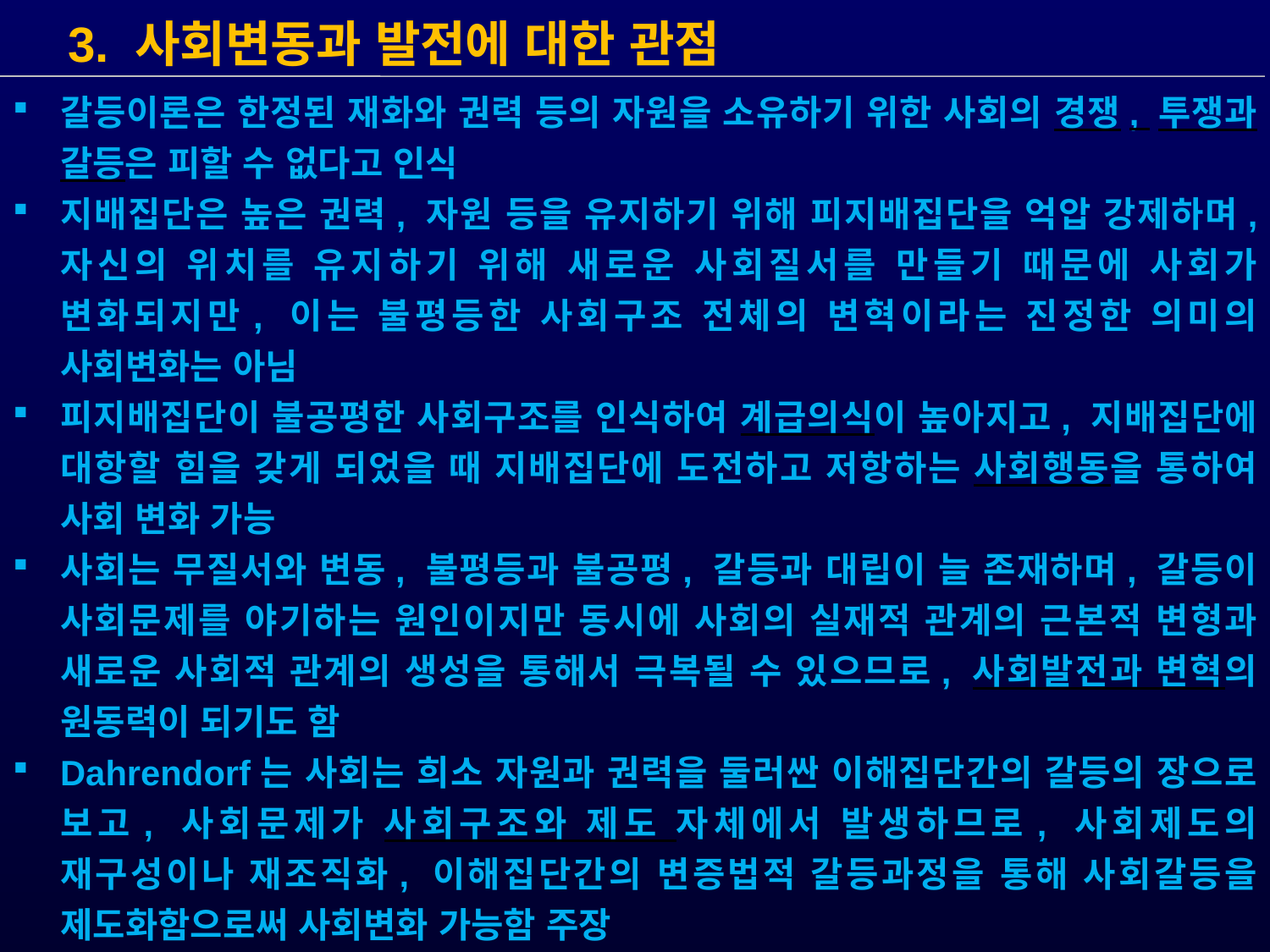

3. 사회변동과 발전에 대한 관점

갈등이론은 한정된 재화와 권력 등의 자원을 소유하기 위한 사회의 경쟁, 투쟁과 갈등은 피할 수 없다고 인식
지배집단은 높은 권력, 자원 등을 유지하기 위해 피지배집단을 억압 강제하며, 자신의 위치를 유지하기 위해 새로운 사회질서를 만들기 때문에 사회가 변화되지만, 이는 불평등한 사회구조 전체의 변혁이라는 진정한 의미의 사회변화는 아님
피지배집단이 불공평한 사회구조를 인식하여 계급의식이 높아지고, 지배집단에 대항할 힘을 갖게 되었을 때 지배집단에 도전하고 저항하는 사회행동을 통하여 사회 변화 가능
사회는 무질서와 변동, 불평등과 불공평, 갈등과 대립이 늘 존재하며, 갈등이 사회문제를 야기하는 원인이지만 동시에 사회의 실재적 관계의 근본적 변형과 새로운 사회적 관계의 생성을 통해서 극복될 수 있으므로, 사회발전과 변혁의 원동력이 되기도 함
Dahrendorf는 사회는 희소 자원과 권력을 둘러싼 이해집단간의 갈등의 장으로 보고, 사회문제가 사회구조와 제도 자체에서 발생하므로, 사회제도의 재구성이나 재조직화, 이해집단간의 변증법적 갈등과정을 통해 사회갈등을 제도화함으로써 사회변화 가능함 주장